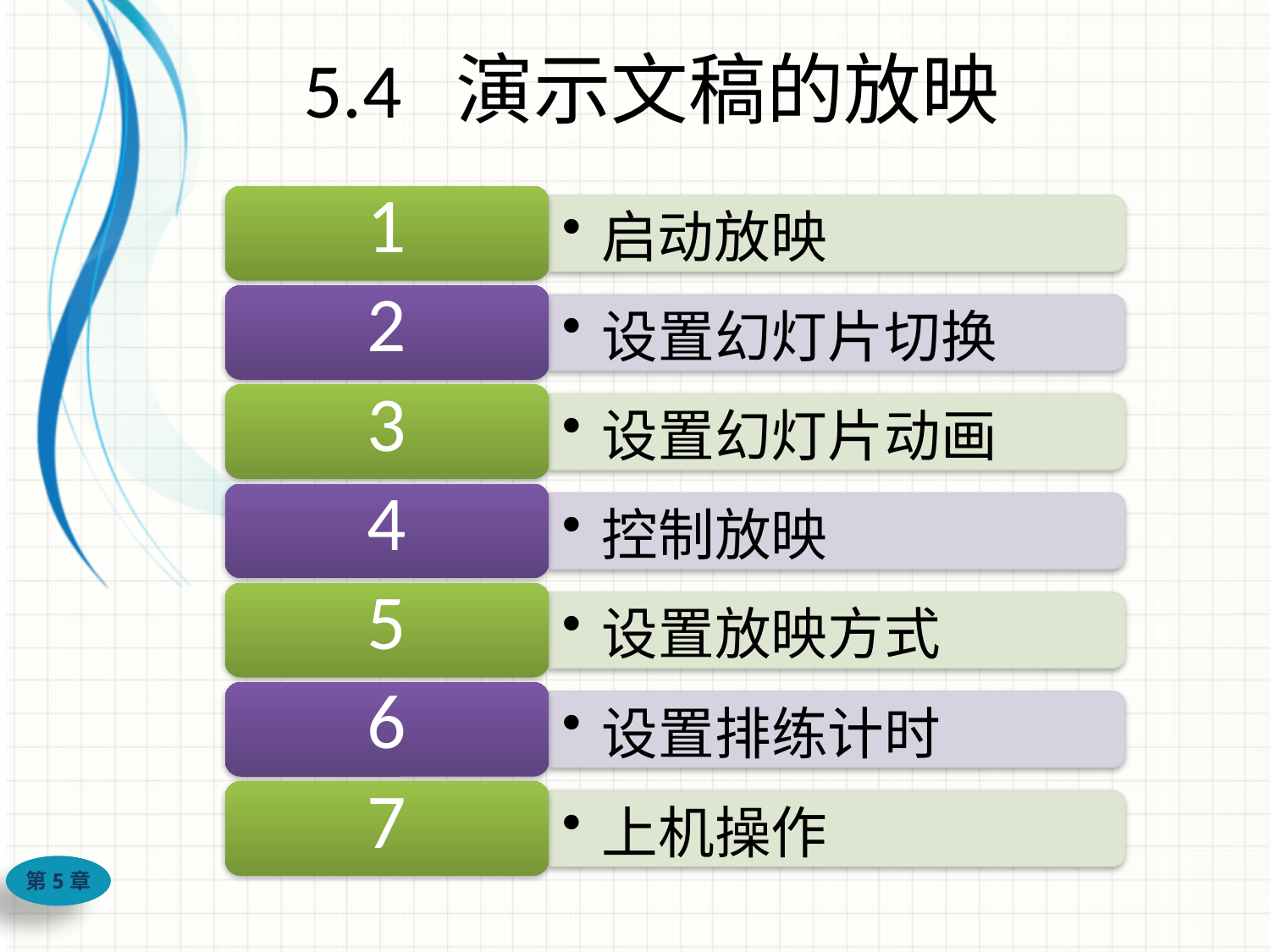

5.4  演示文稿的放映
1
2
设置幻灯片切换
3
设置幻灯片动画
启动放映
4
控制放映
5
设置放映方式
6
设置排练计时
7
上机操作